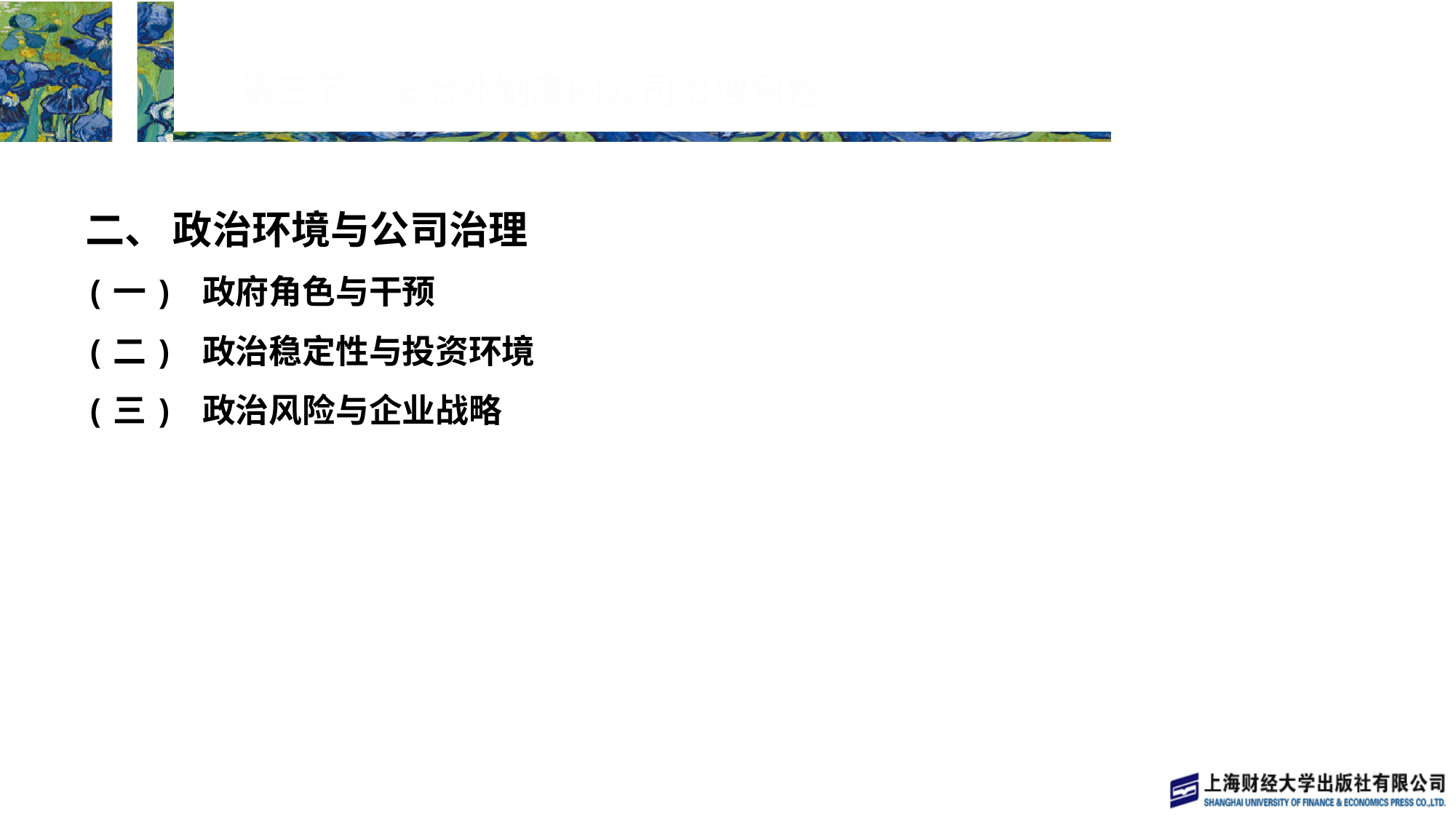

# 第三节　法治外制度的公司治理角色
二、 政治环境与公司治理
(一) 政府角色与干预
(二) 政治稳定性与投资环境
(三) 政治风险与企业战略